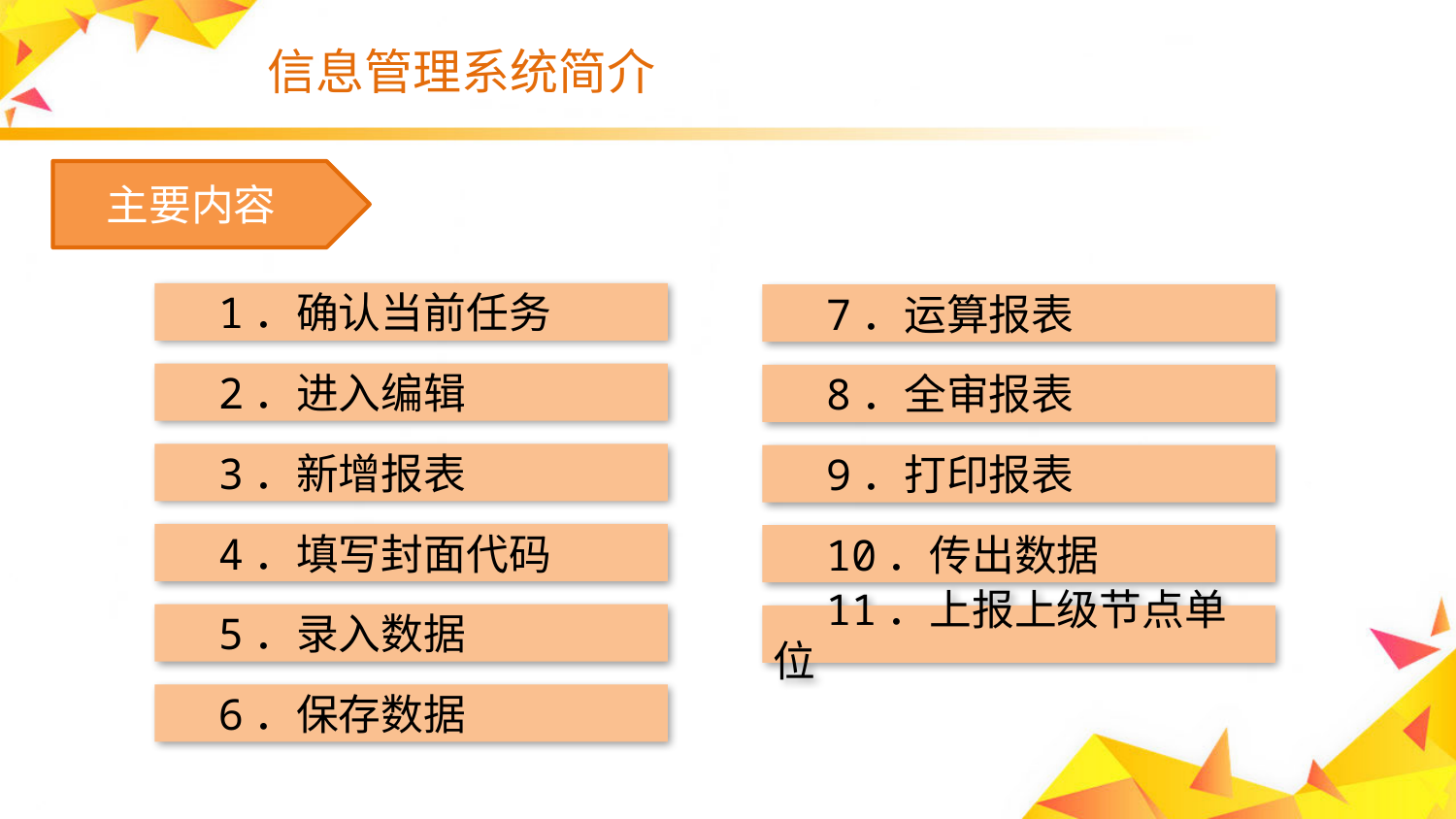

# 信息管理系统简介
　主要内容
　1．确认当前任务
　7．运算报表
　2．进入编辑
　8．全审报表
　3．新增报表
　9．打印报表
　4．填写封面代码
　10．传出数据
　5．录入数据
　11．上报上级节点单位
　6．保存数据